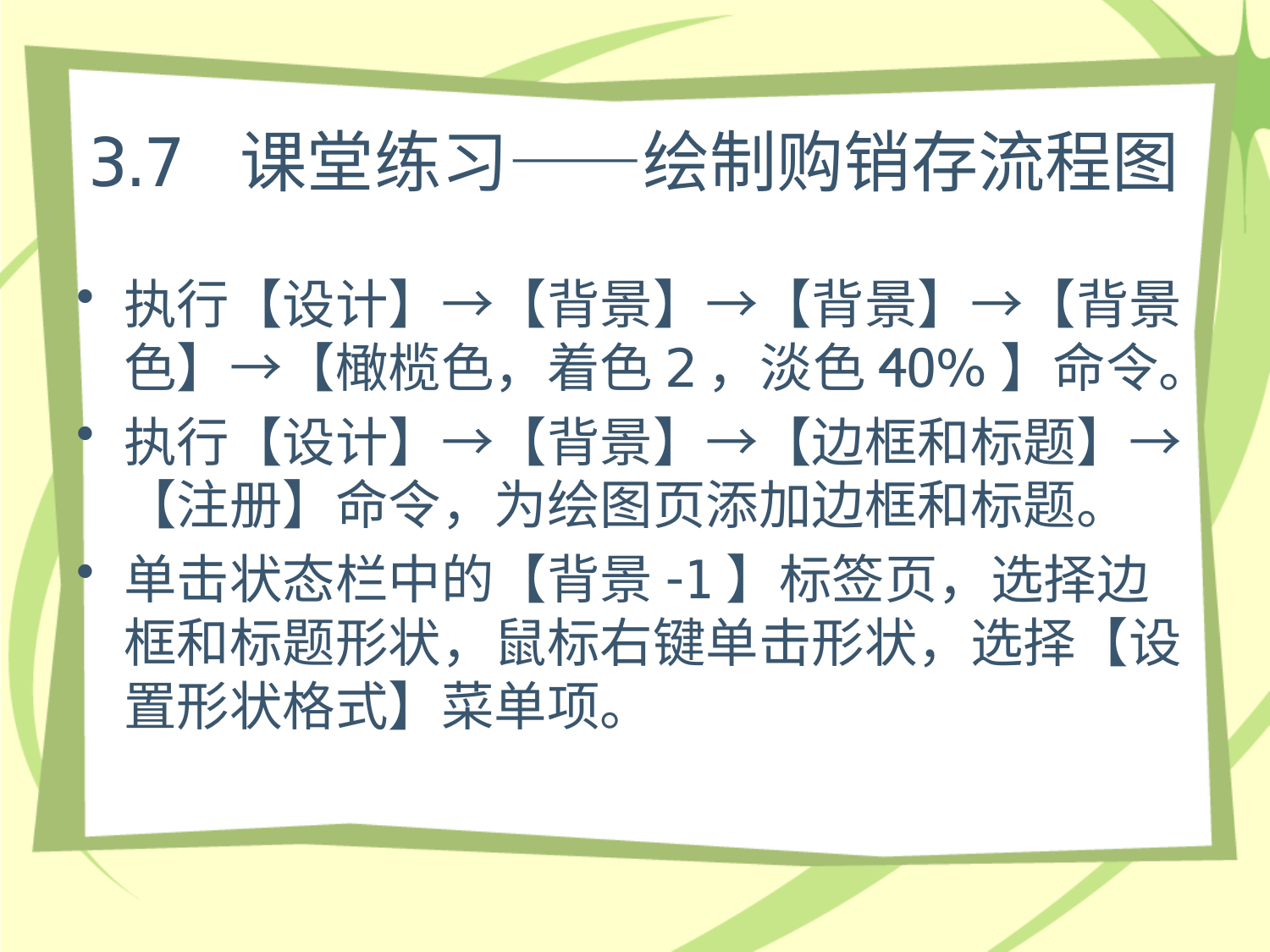

# 3.7  课堂练习——绘制购销存流程图
执行【设计】→【背景】→【背景】→【背景色】→【橄榄色，着色2，淡色40%】命令。
执行【设计】→【背景】→【边框和标题】→【注册】命令，为绘图页添加边框和标题。
单击状态栏中的【背景-1】标签页，选择边框和标题形状，鼠标右键单击形状，选择【设置形状格式】菜单项。